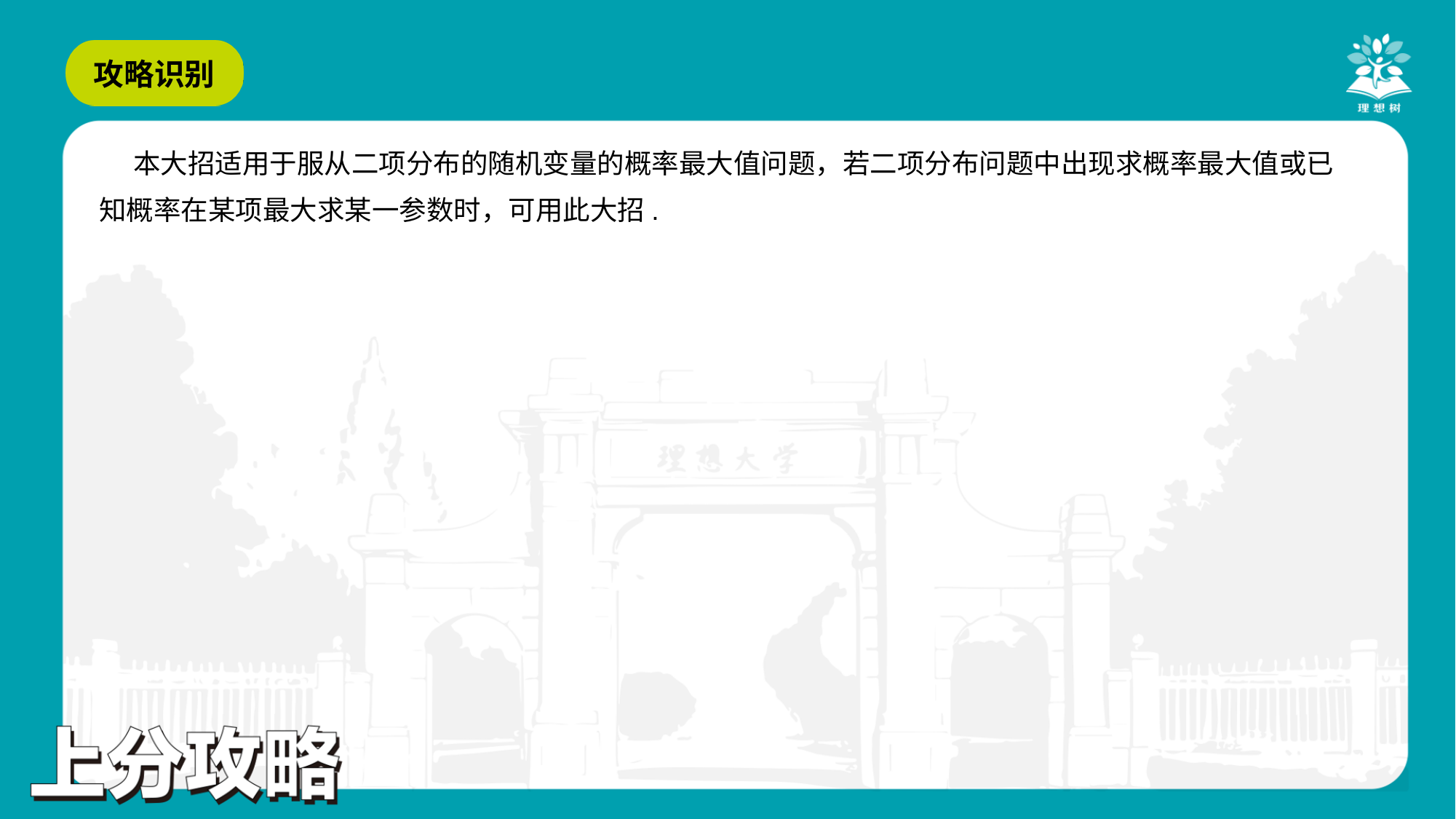

本大招适用于服从二项分布的随机变量的概率最大值问题，若二项分布问题中出现求概率最大值或已
知概率在某项最大求某一参数时，可用此大招.